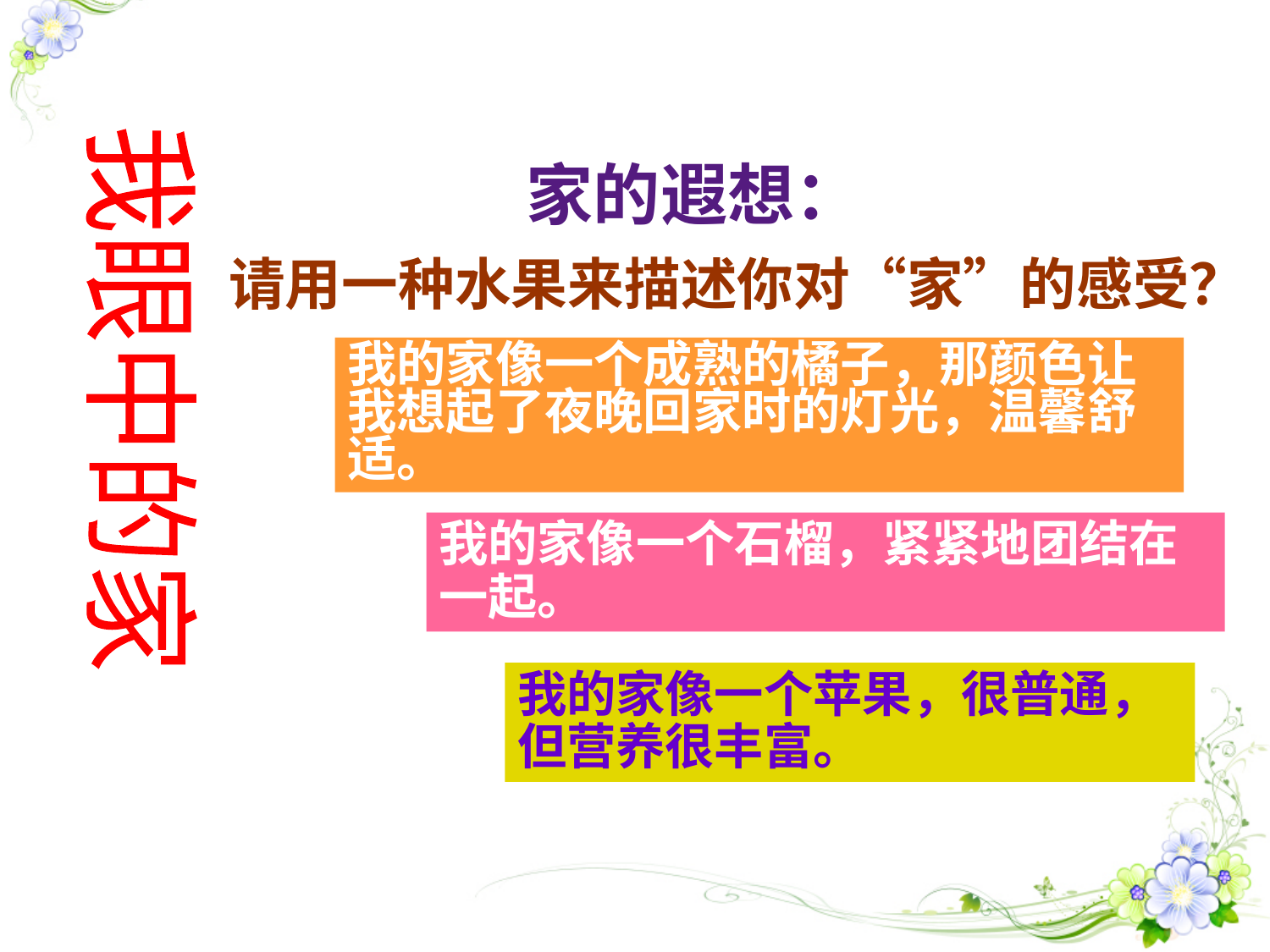

家的遐想：
请用一种水果来描述你对“家”的感受？

我的家像一个成熟的橘子，那颜色让我想起了夜晚回家时的灯光，温馨舒适。
我眼中的家
我的家像一个石榴，紧紧地团结在一起。
我的家像一个苹果，很普通，但营养很丰富。